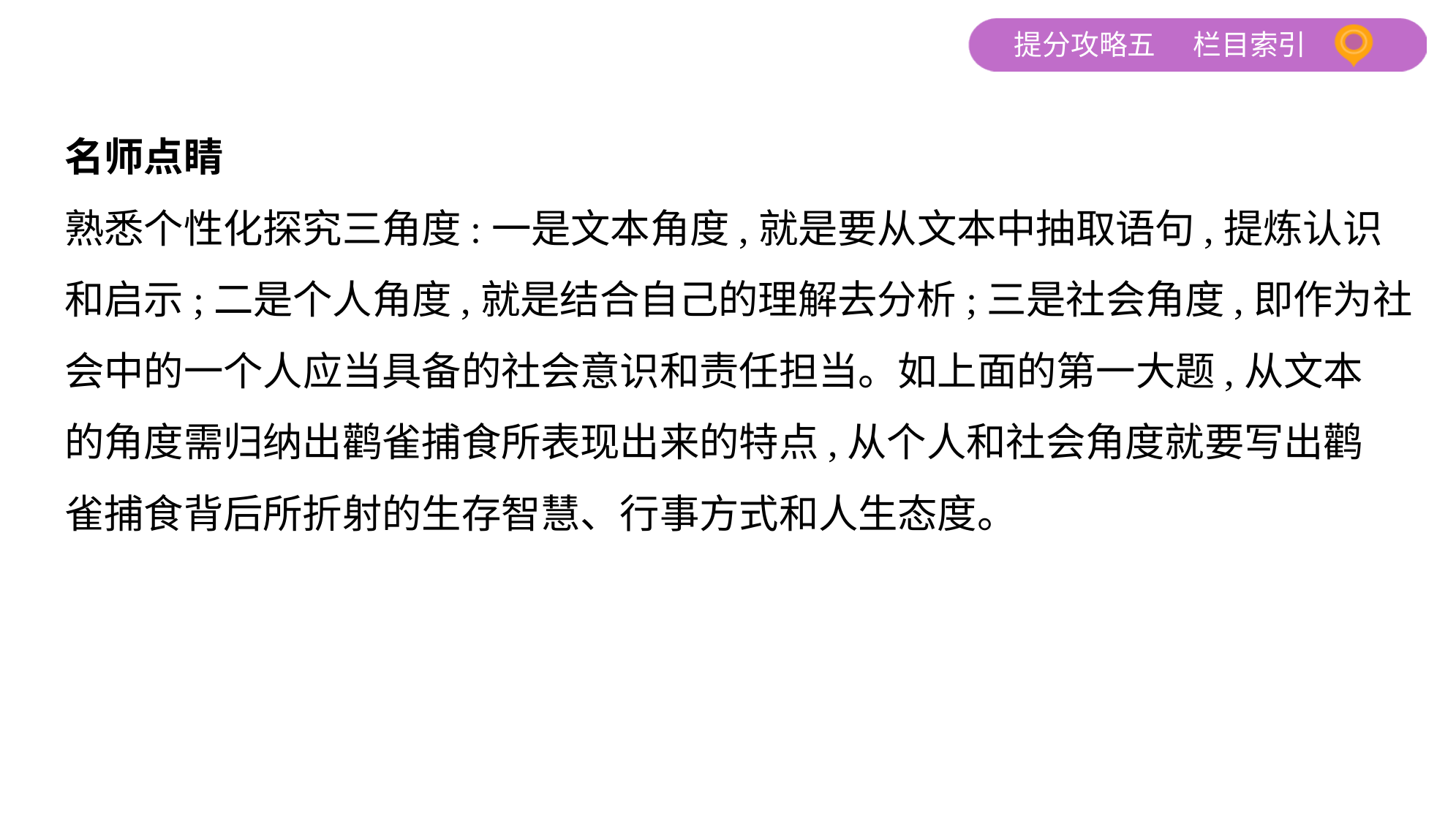

名师点睛
熟悉个性化探究三角度:一是文本角度,就是要从文本中抽取语句,提炼认识
和启示;二是个人角度,就是结合自己的理解去分析;三是社会角度,即作为社
会中的一个人应当具备的社会意识和责任担当。如上面的第一大题,从文本
的角度需归纳出鹳雀捕食所表现出来的特点,从个人和社会角度就要写出鹳
雀捕食背后所折射的生存智慧、行事方式和人生态度。